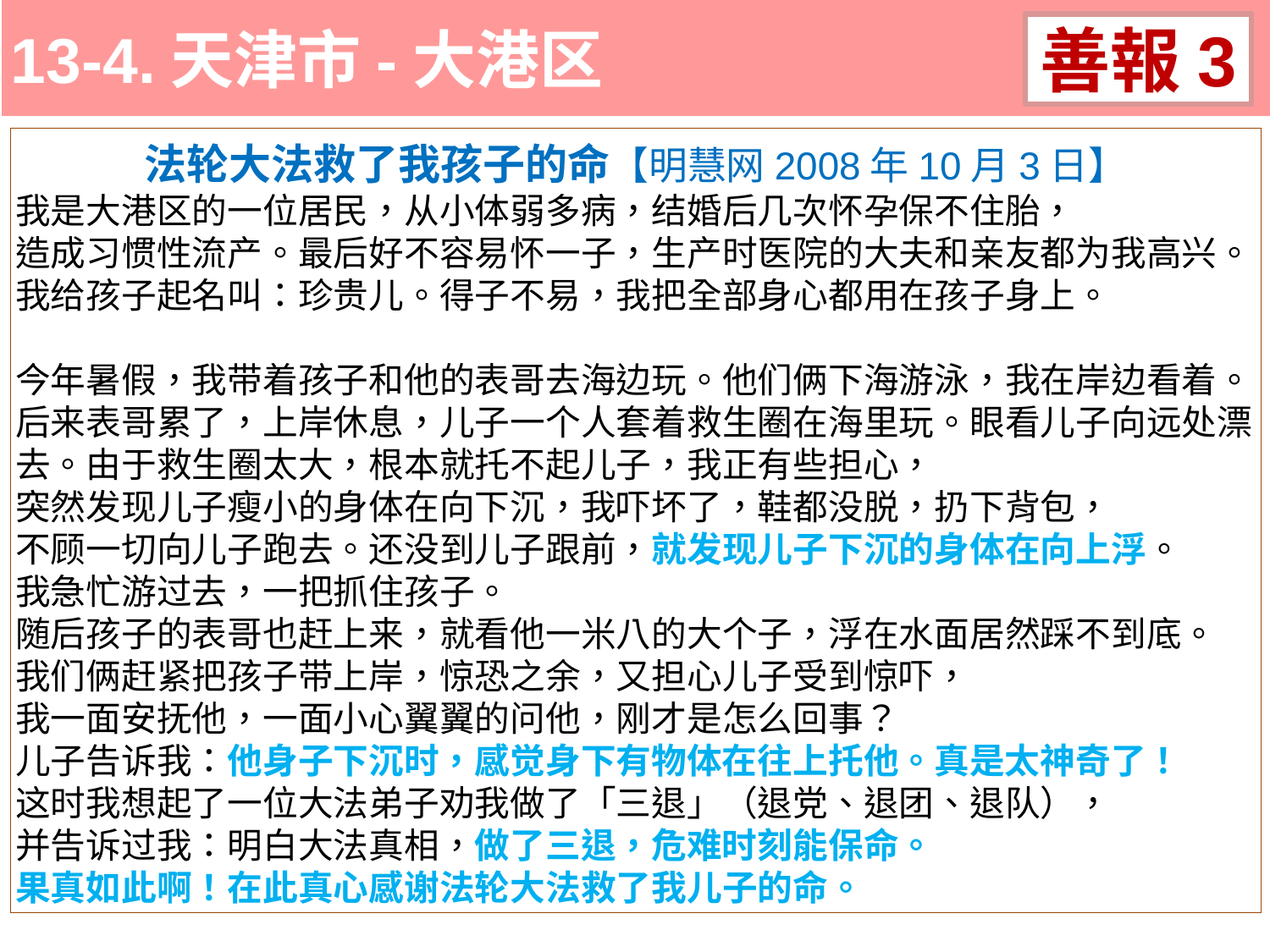

13-4.天津市-大港区
善報3
11-3. XX市官員惡報實例
法轮大法救了我孩子的命【明慧网2008年10月3日】
我是大港区的一位居民，从小体弱多病，结婚后几次怀孕保不住胎，
造成习惯性流产。最后好不容易怀一子，生产时医院的大夫和亲友都为我高兴。我给孩子起名叫：珍贵儿。得子不易，我把全部身心都用在孩子身上。

今年暑假，我带着孩子和他的表哥去海边玩。他们俩下海游泳，我在岸边看着。后来表哥累了，上岸休息，儿子一个人套着救生圈在海里玩。眼看儿子向远处漂去。由于救生圈太大，根本就托不起儿子，我正有些担心，
突然发现儿子瘦小的身体在向下沉，我吓坏了，鞋都没脱，扔下背包，
不顾一切向儿子跑去。还没到儿子跟前，就发现儿子下沉的身体在向上浮。
我急忙游过去，一把抓住孩子。
随后孩子的表哥也赶上来，就看他一米八的大个子，浮在水面居然踩不到底。
我们俩赶紧把孩子带上岸，惊恐之余，又担心儿子受到惊吓，
我一面安抚他，一面小心翼翼的问他，刚才是怎么回事？
儿子告诉我：他身子下沉时，感觉身下有物体在往上托他。真是太神奇了！
这时我想起了一位大法弟子劝我做了「三退」（退党、退团、退队），
并告诉过我：明白大法真相，做了三退，危难时刻能保命。
果真如此啊！在此真心感谢法轮大法救了我儿子的命。